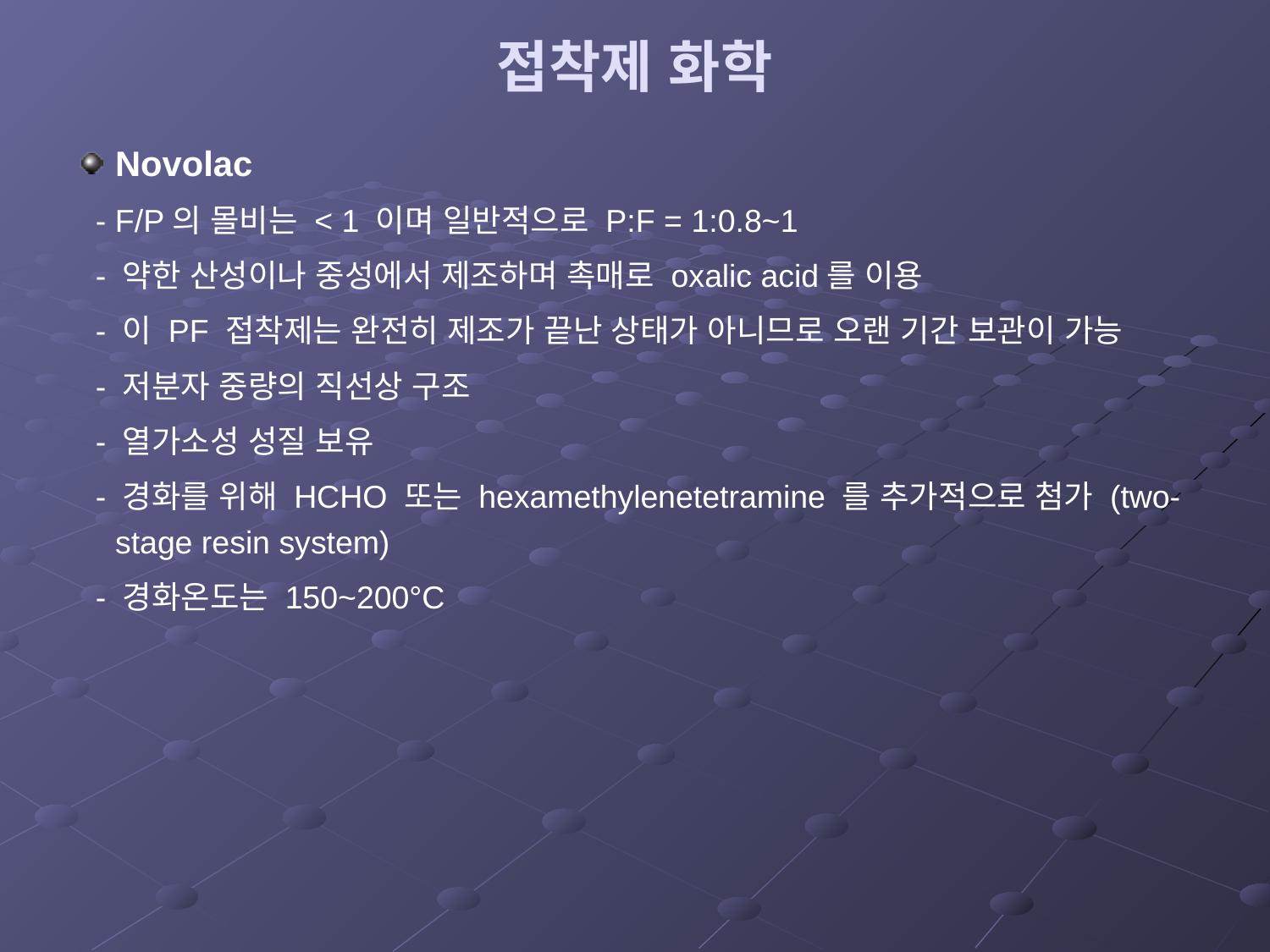

# 접착제 화학
Novolac
  - F/P의 몰비는 < 1 이며 일반적으로 P:F = 1:0.8~1
  - 약한 산성이나 중성에서 제조하며 촉매로 oxalic acid를 이용
  - 이 PF 접착제는 완전히 제조가 끝난 상태가 아니므로 오랜 기간 보관이 가능
  - 저분자 중량의 직선상 구조
  - 열가소성 성질 보유
  - 경화를 위해 HCHO 또는 hexamethylenetetramine 를 추가적으로 첨가 (two-stage resin system)
  - 경화온도는 150~200°C